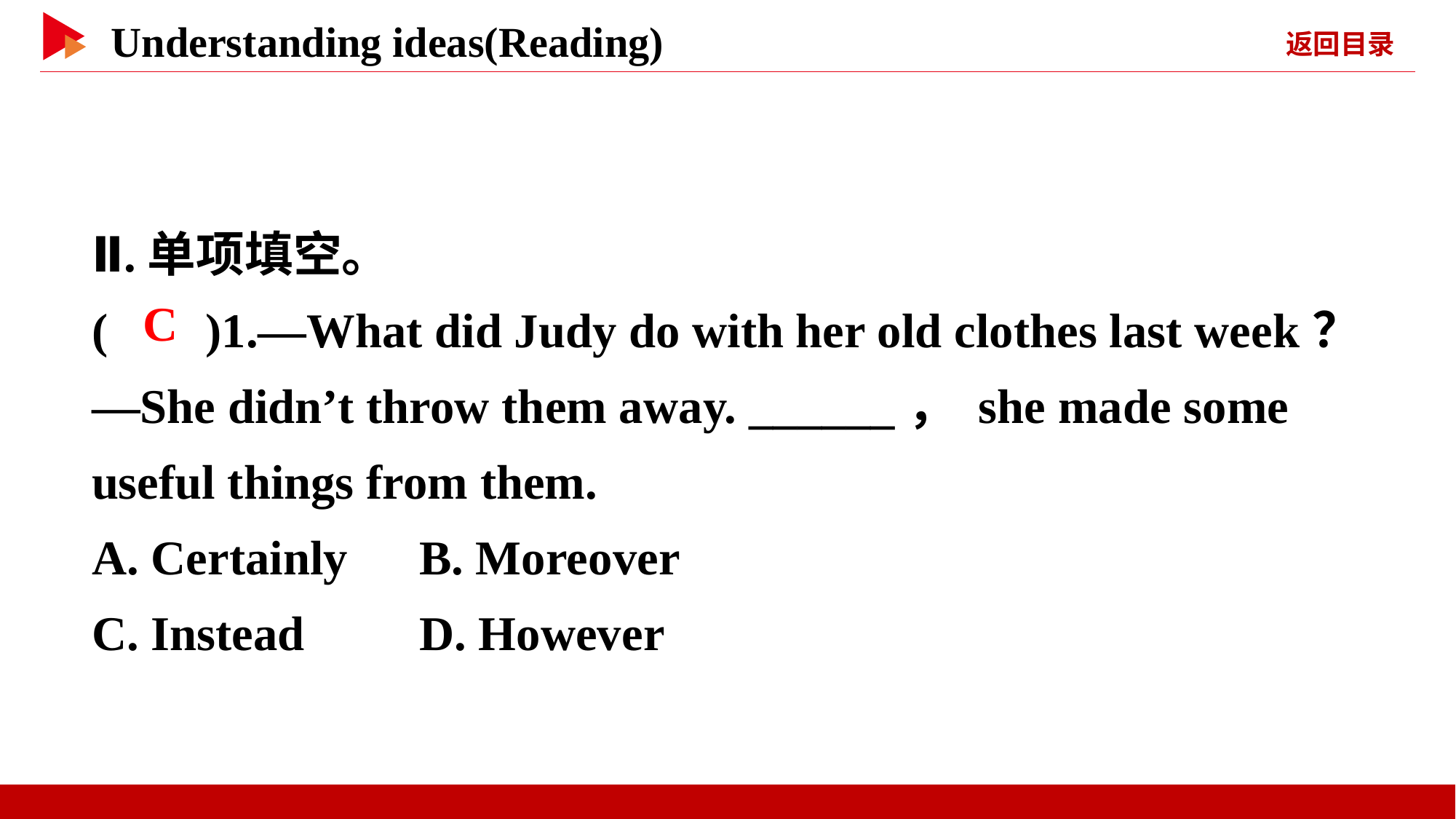

Ⅱ.单项填空。
(        )1.—What did Judy do with her old clothes last week？
—She didn’t throw them away. ______， she made some useful things from them.
A. Certainly	B. Moreover
C. Instead		D. However
   C